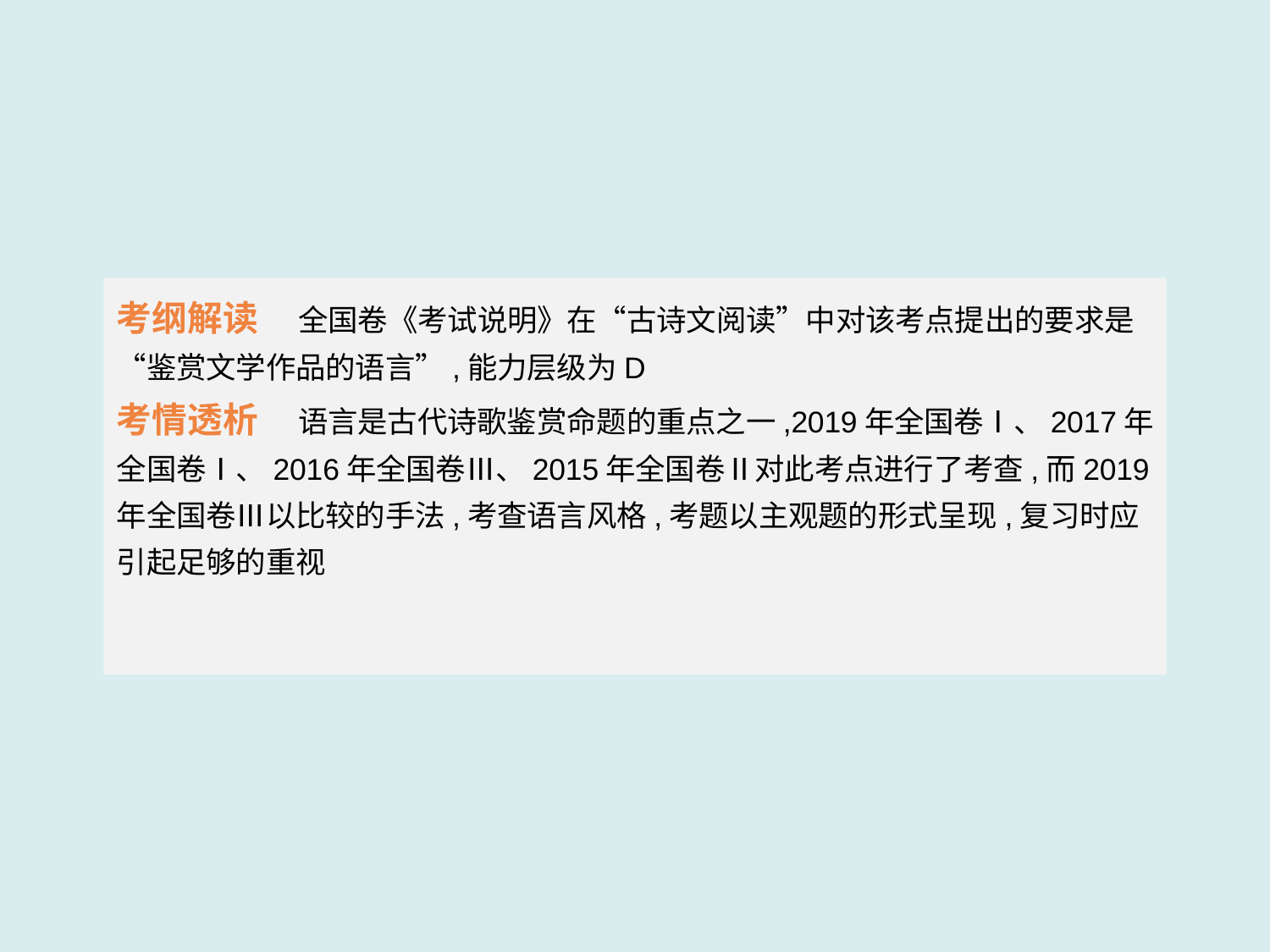

考纲解读     全国卷《考试说明》在“古诗文阅读”中对该考点提出的要求是“鉴赏文学作品的语言”,能力层级为D
考情透析     语言是古代诗歌鉴赏命题的重点之一,2019年全国卷Ⅰ、2017年全国卷Ⅰ、2016年全国卷Ⅲ、2015年全国卷Ⅱ对此考点进行了考查,而2019年全国卷Ⅲ以比较的手法,考查语言风格,考题以主观题的形式呈现,复习时应引起足够的重视